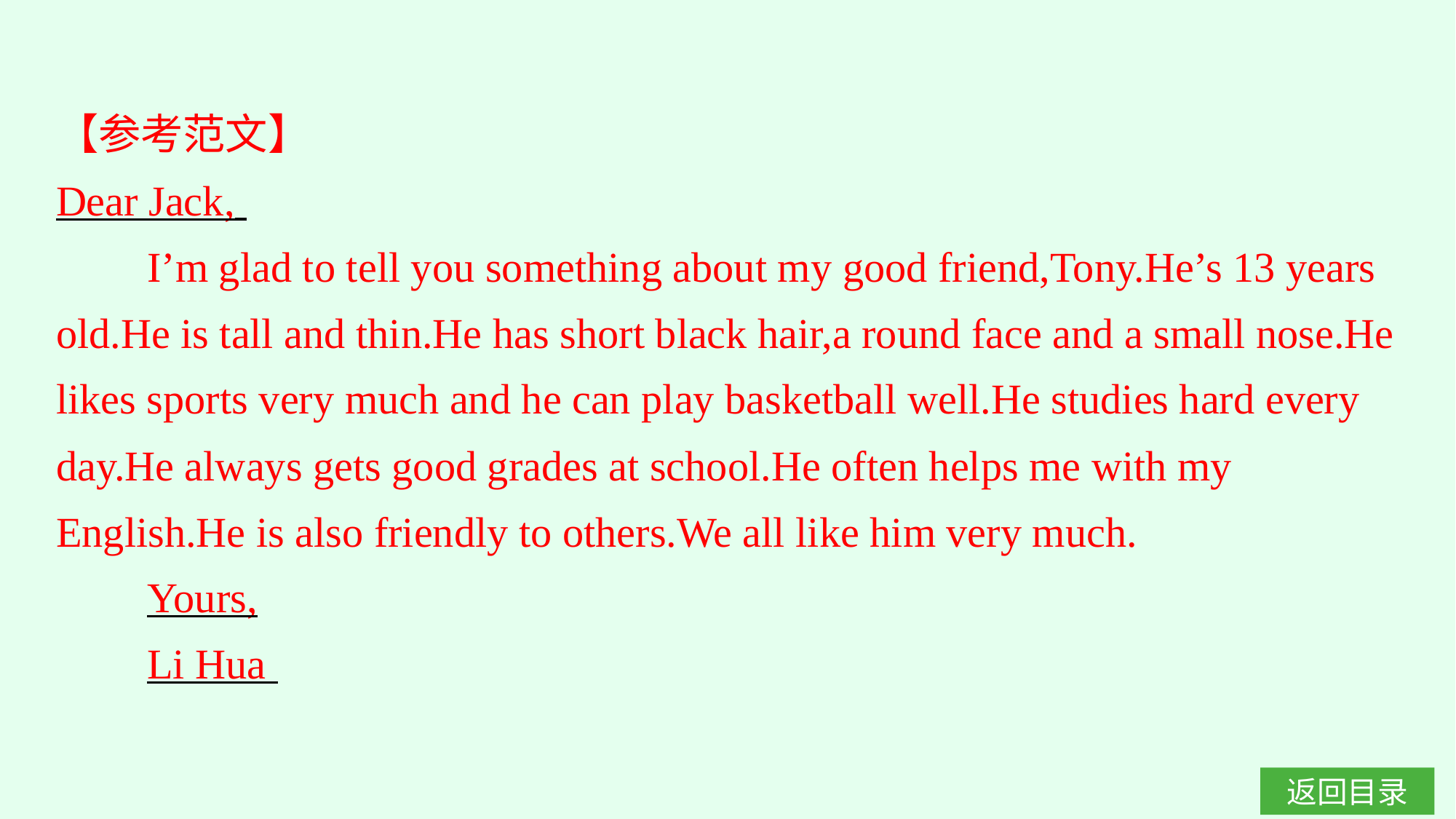

【参考范文】
Dear Jack,
I’m glad to tell you something about my good friend,Tony.He’s 13 years old.He is tall and thin.He has short black hair,a round face and a small nose.He likes sports very much and he can play basketball well.He studies hard every day.He always gets good grades at school.He often helps me with my English.He is also friendly to others.We all like him very much.
Yours,
Li Hua